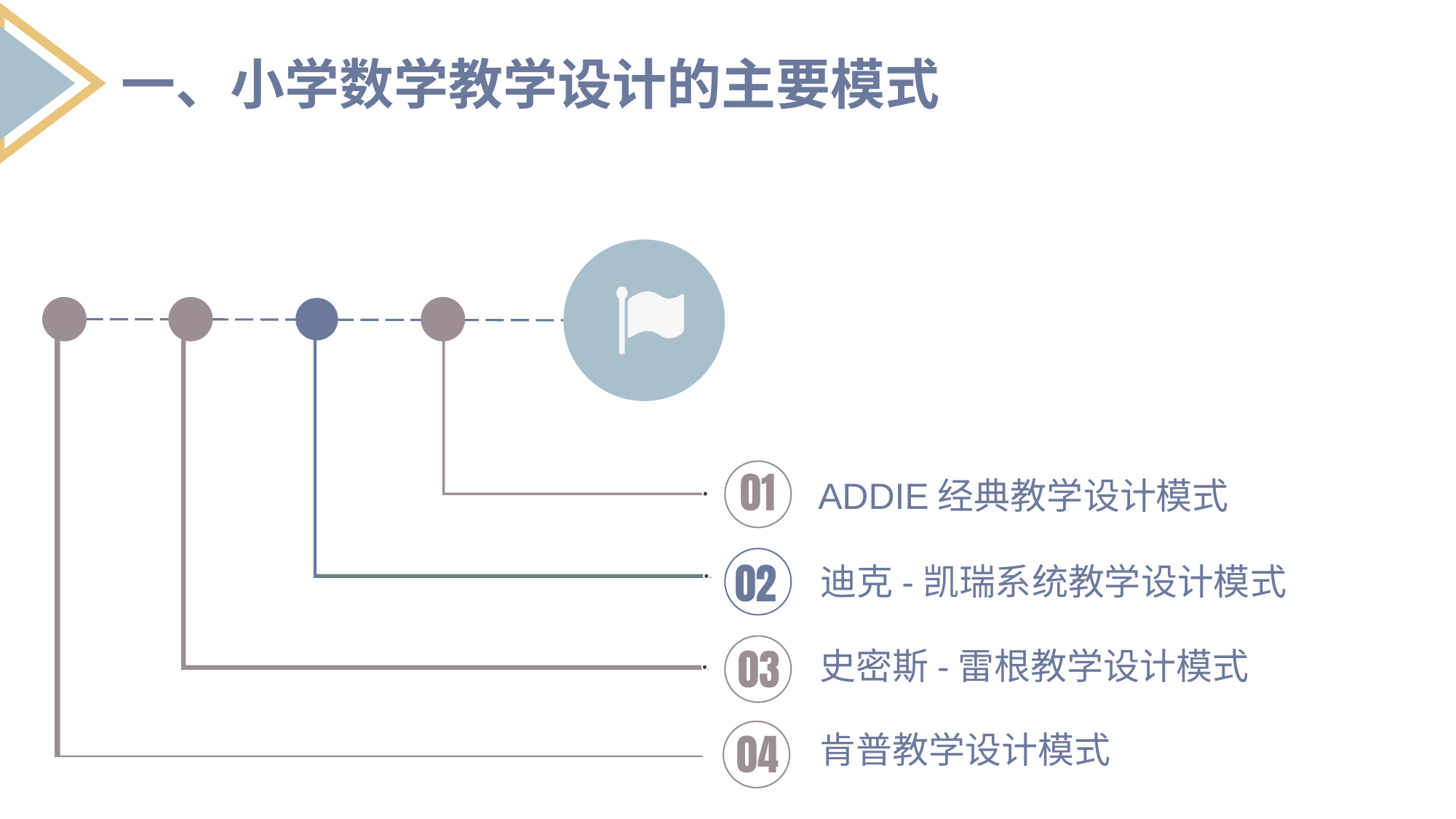

一、小学数学教学设计的主要模式

01
 ADDIE经典教学设计模式

02
迪克-凯瑞系统教学设计模式

03
史密斯-雷根教学设计模式

04
肯普教学设计模式